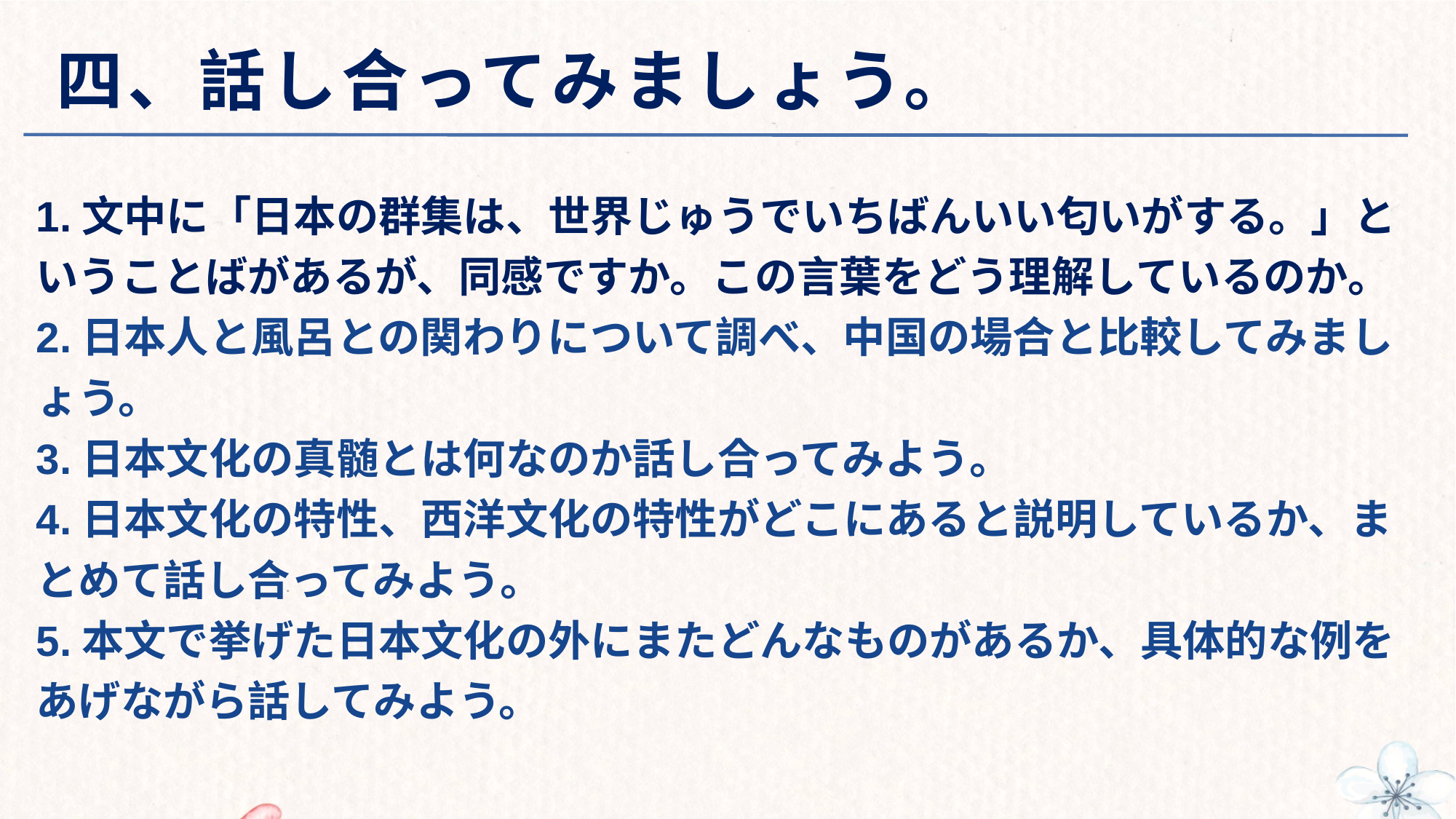

# 四、話し合ってみましょう。
1.文中に「日本の群集は、世界じゅうでいちばんいい匂いがする。」ということばがあるが、同感ですか。この言葉をどう理解しているのか。
2.日本人と風呂との関わりについて調べ、中国の場合と比較してみましょう。
3.日本文化の真髄とは何なのか話し合ってみよう。
4.日本文化の特性、西洋文化の特性がどこにあると説明しているか、まとめて話し合ってみよう。
5.本文で挙げた日本文化の外にまたどんなものがあるか、具体的な例をあげながら話してみよう。